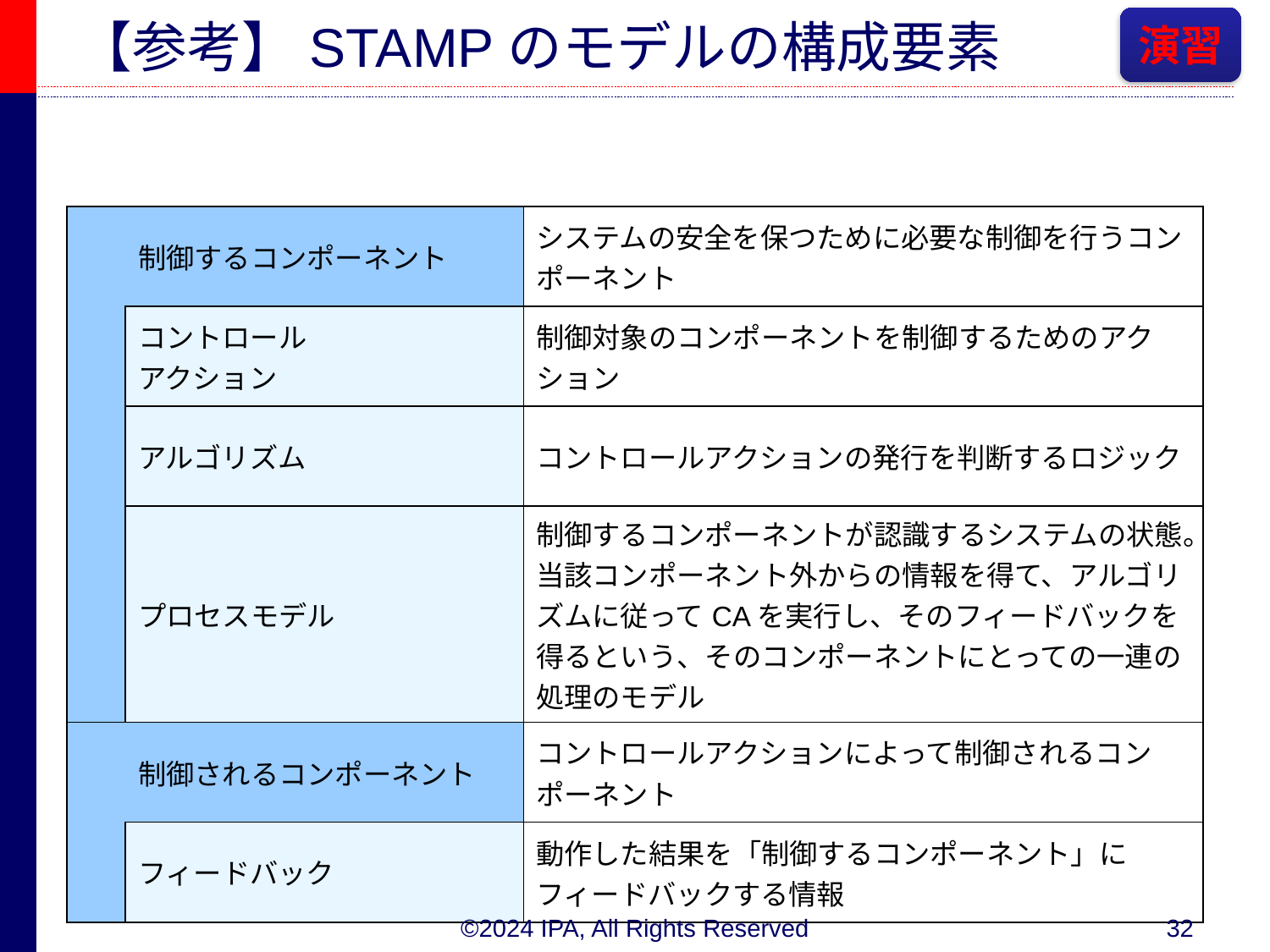

# 【参考】STAMPのモデルの構成要素
演習
|  | 制御するコンポーネント | システムの安全を保つために必要な制御を行うコンポーネント |
| --- | --- | --- |
|  | コントロール アクション | 制御対象のコンポーネントを制御するためのアクション |
|  | アルゴリズム | コントロールアクションの発行を判断するロジック |
|  | プロセスモデル | 制御するコンポーネントが認識するシステムの状態。 当該コンポーネント外からの情報を得て、アルゴリズムに従ってCAを実行し、そのフィードバックを得るという、そのコンポーネントにとっての一連の処理のモデル |
|  | 制御されるコンポーネント | コントロールアクションによって制御されるコンポーネント |
|  | フィードバック | 動作した結果を「制御するコンポーネント」にフィードバックする情報 |
©2024 IPA, All Rights Reserved
32